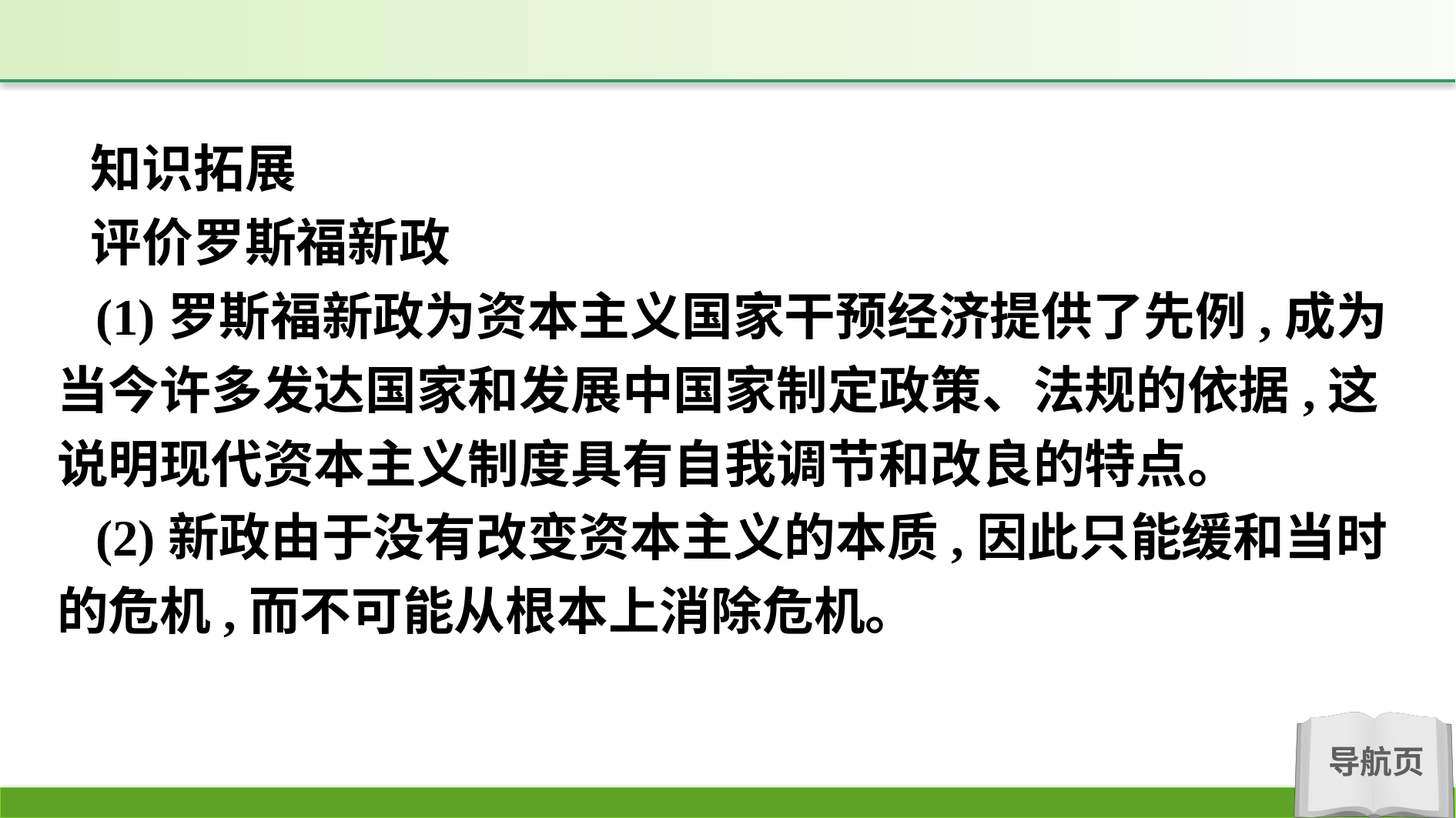

知识拓展
评价罗斯福新政
(1)罗斯福新政为资本主义国家干预经济提供了先例,成为当今许多发达国家和发展中国家制定政策、法规的依据,这说明现代资本主义制度具有自我调节和改良的特点。
(2)新政由于没有改变资本主义的本质,因此只能缓和当时的危机,而不可能从根本上消除危机。